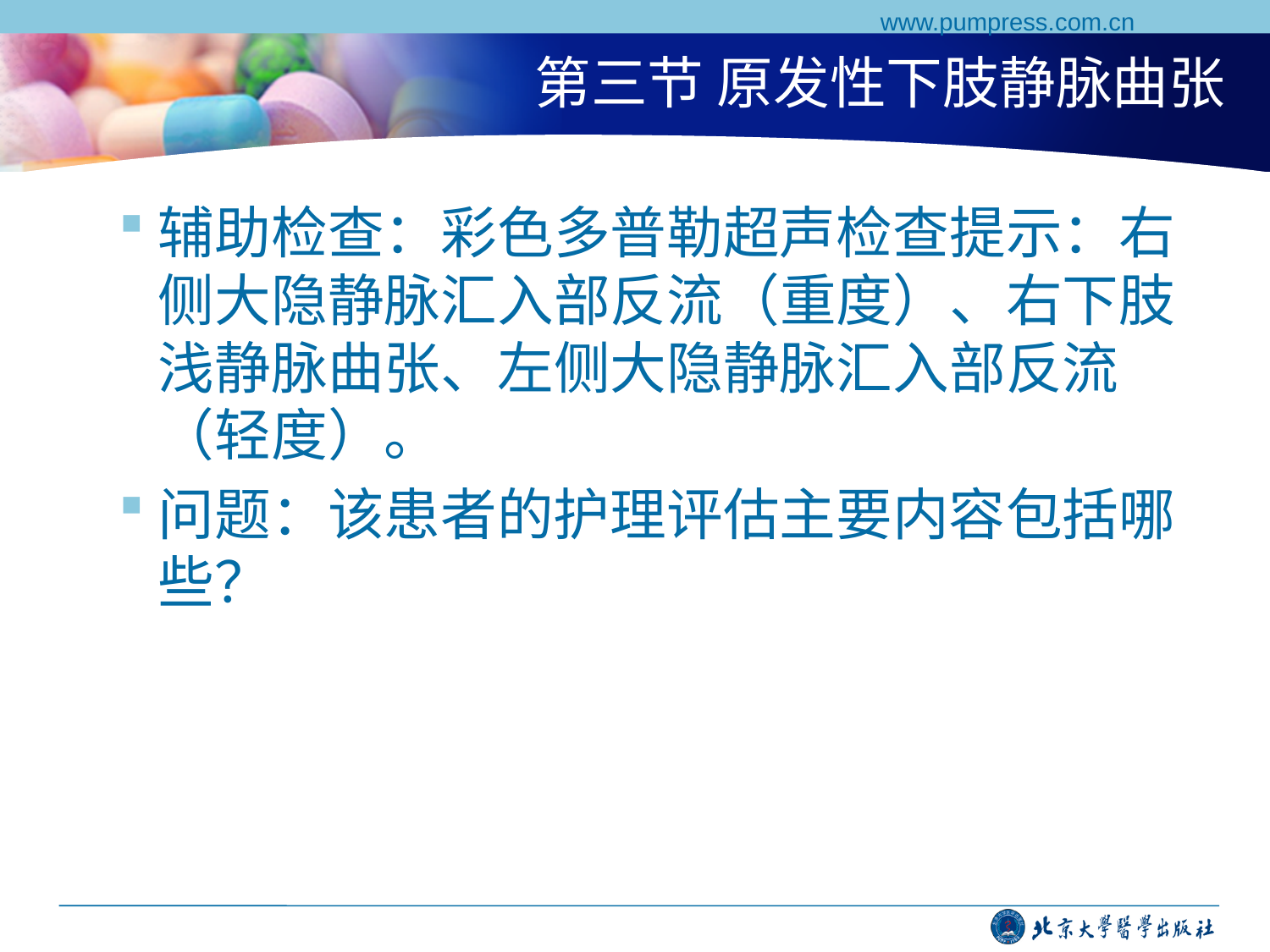

www.pumpress.com.cn
# 第三节 原发性下肢静脉曲张
辅助检查：彩色多普勒超声检查提示：右侧大隐静脉汇入部反流（重度）、右下肢浅静脉曲张、左侧大隐静脉汇入部反流（轻度）。
问题：该患者的护理评估主要内容包括哪些？